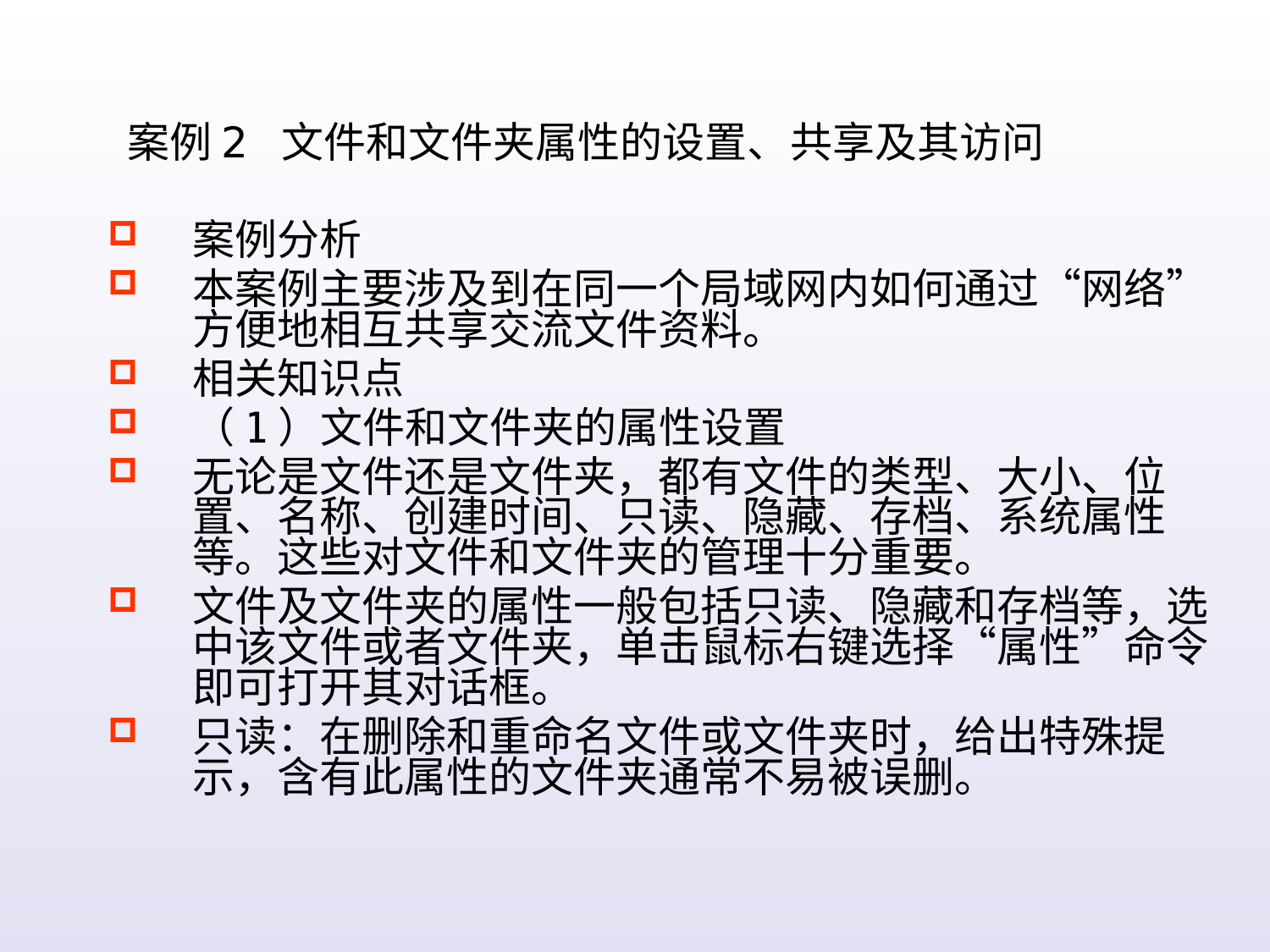

案例2  文件和文件夹属性的设置、共享及其访问
案例分析
本案例主要涉及到在同一个局域网内如何通过“网络”方便地相互共享交流文件资料。
相关知识点
（1）文件和文件夹的属性设置
无论是文件还是文件夹，都有文件的类型、大小、位置、名称、创建时间、只读、隐藏、存档、系统属性等。这些对文件和文件夹的管理十分重要。
文件及文件夹的属性一般包括只读、隐藏和存档等，选中该文件或者文件夹，单击鼠标右键选择“属性”命令即可打开其对话框。
只读：在删除和重命名文件或文件夹时，给出特殊提示，含有此属性的文件夹通常不易被误删。